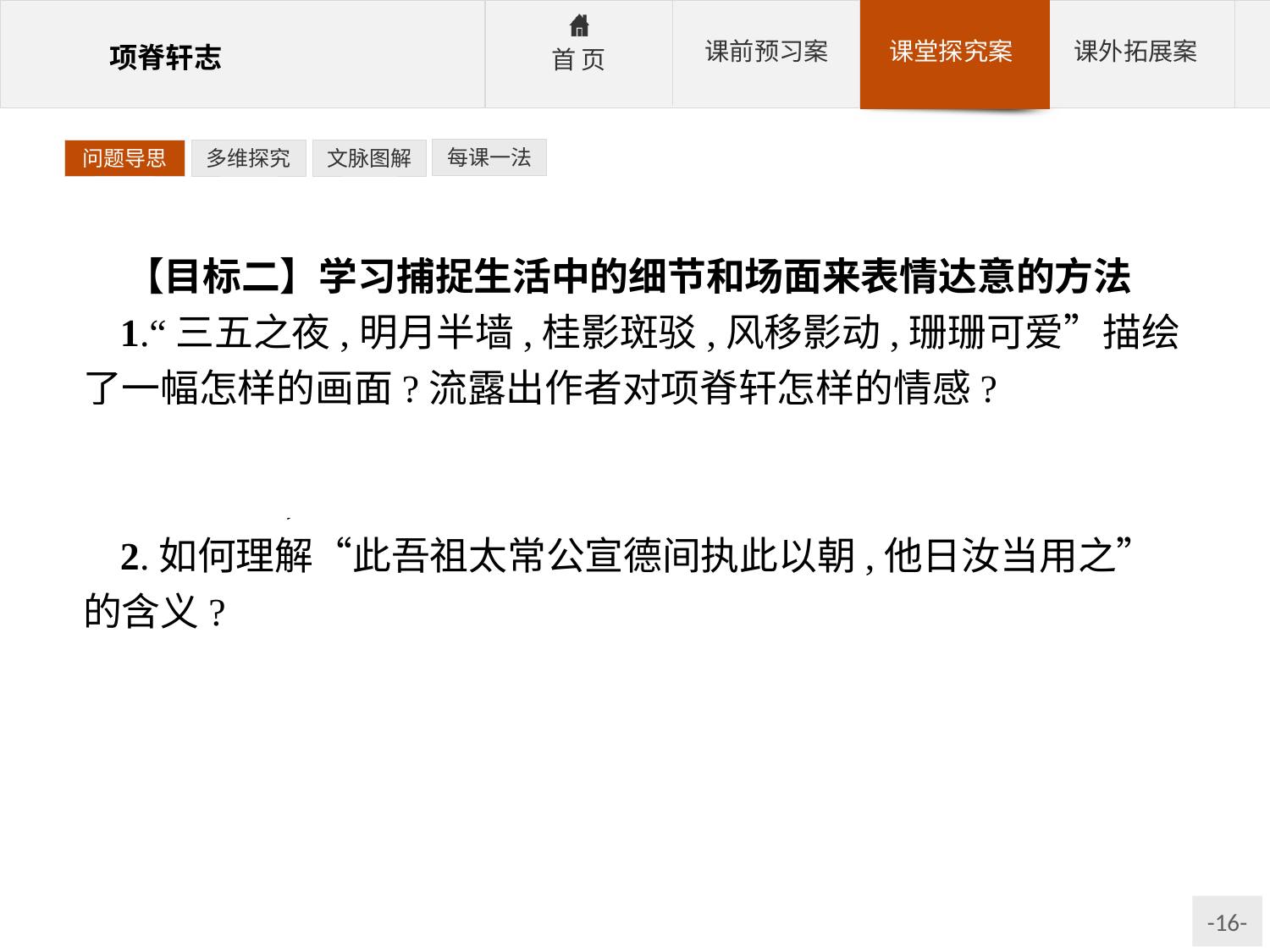

每课一法
问题导思
多维探究
文脉图解
【目标二】学习捕捉生活中的细节和场面来表情达意的方法
1.“三五之夜,明月半墙,桂影斑驳,风移影动,珊珊可爱”描绘了一幅怎样的画面?流露出作者对项脊轩怎样的情感?
参考答案:作者以生动的文字描绘了一幅清新怡人的画面,充满着诗情画意,流露出作者对项脊轩的喜爱之情。
2.如何理解“此吾祖太常公宣德间执此以朝,他日汝当用之”的含义?
参考答案:此为祖母的叮咛、勉励之语,举止异乎寻常,言语却极为平和。祖母盼孙儿成才的急切心情溢于言表。语言细节,表达作者对祖母的怀念。